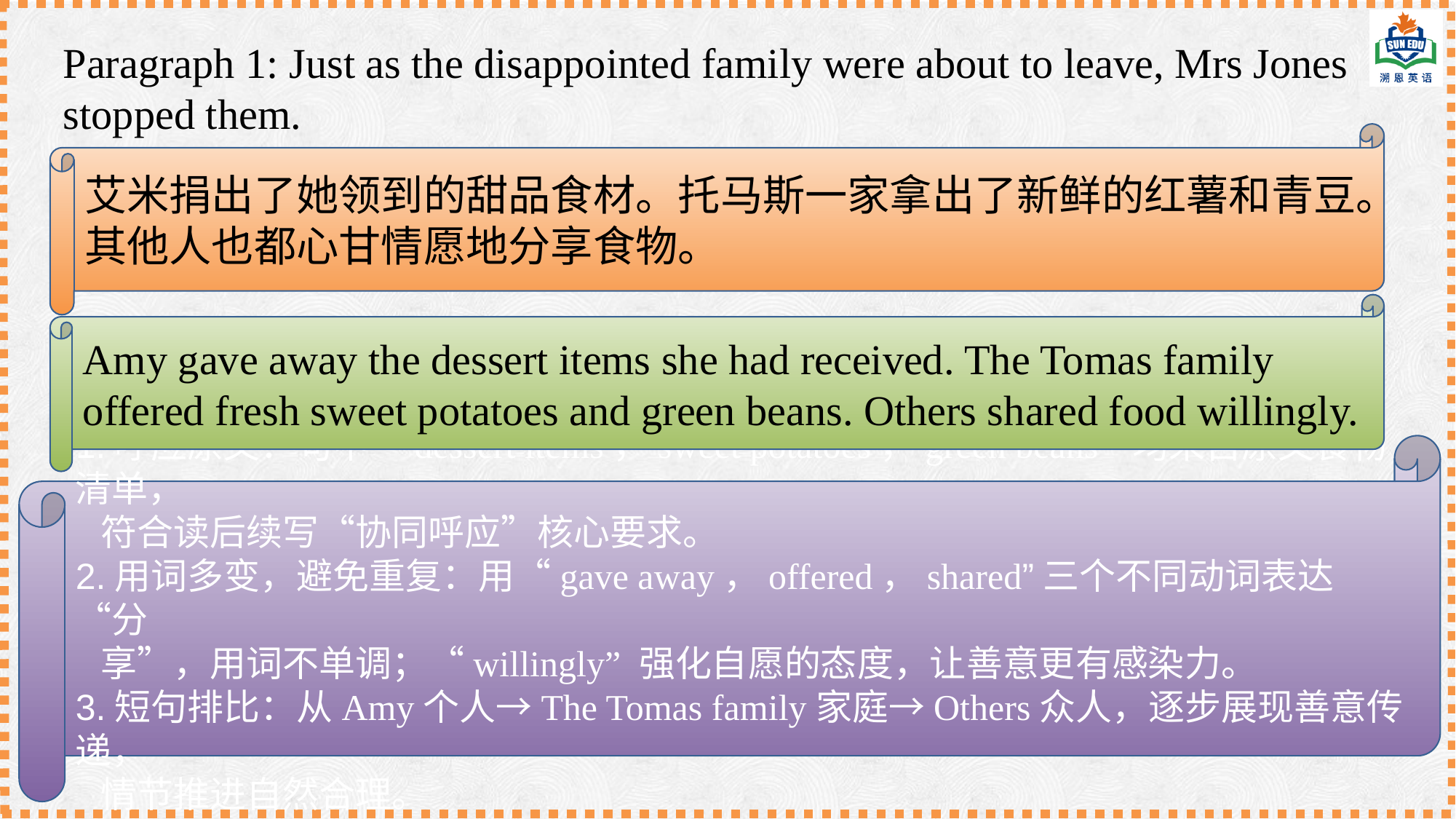

Paragraph 1: Just as the disappointed family were about to leave, Mrs Jones
stopped them.
艾米捐出了她领到的甜品食材。托马斯一家拿出了新鲜的红薯和青豆。其他人也都心甘情愿地分享食物。
Amy gave away the dessert items she had received. The Tomas family offered fresh sweet potatoes and green beans. Others shared food willingly.

1.呼应原文：句中“dessert items，sweet potatoes，green beans” 均来自原文食物清单，
  符合读后续写“协同呼应”核心要求。
2.用词多变，避免重复：用“gave away，offered，shared”三个不同动词表达“分
  享”，用词不单调；“willingly” 强化自愿的态度，让善意更有感染力。
3.短句排比：从Amy个人→The Tomas family家庭→Others众人，逐步展现善意传递，
  情节推进自然合理。